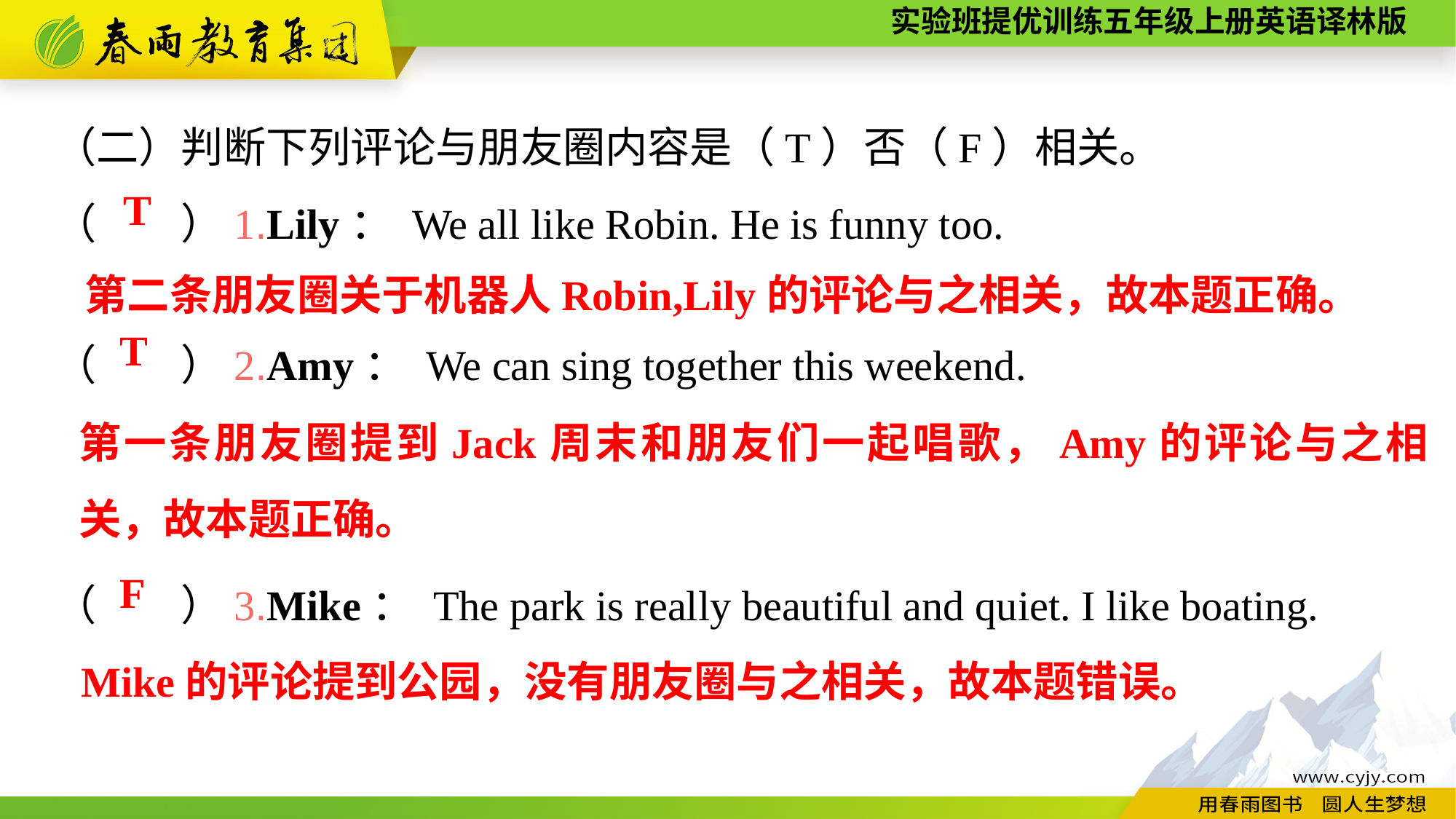

（二）判断下列评论与朋友圈内容是（T）否（F）相关。
（　　）1.Lily： We all like Robin. He is funny too.

（　　）2.Amy： We can sing together this weekend.

（　　）3.Mike： The park is really beautiful and quiet. I like boating.
T
第二条朋友圈关于机器人Robin,Lily的评论与之相关，故本题正确。
T
第一条朋友圈提到Jack周末和朋友们一起唱歌，Amy的评论与之相关，故本题正确。
F
Mike的评论提到公园，没有朋友圈与之相关，故本题错误。